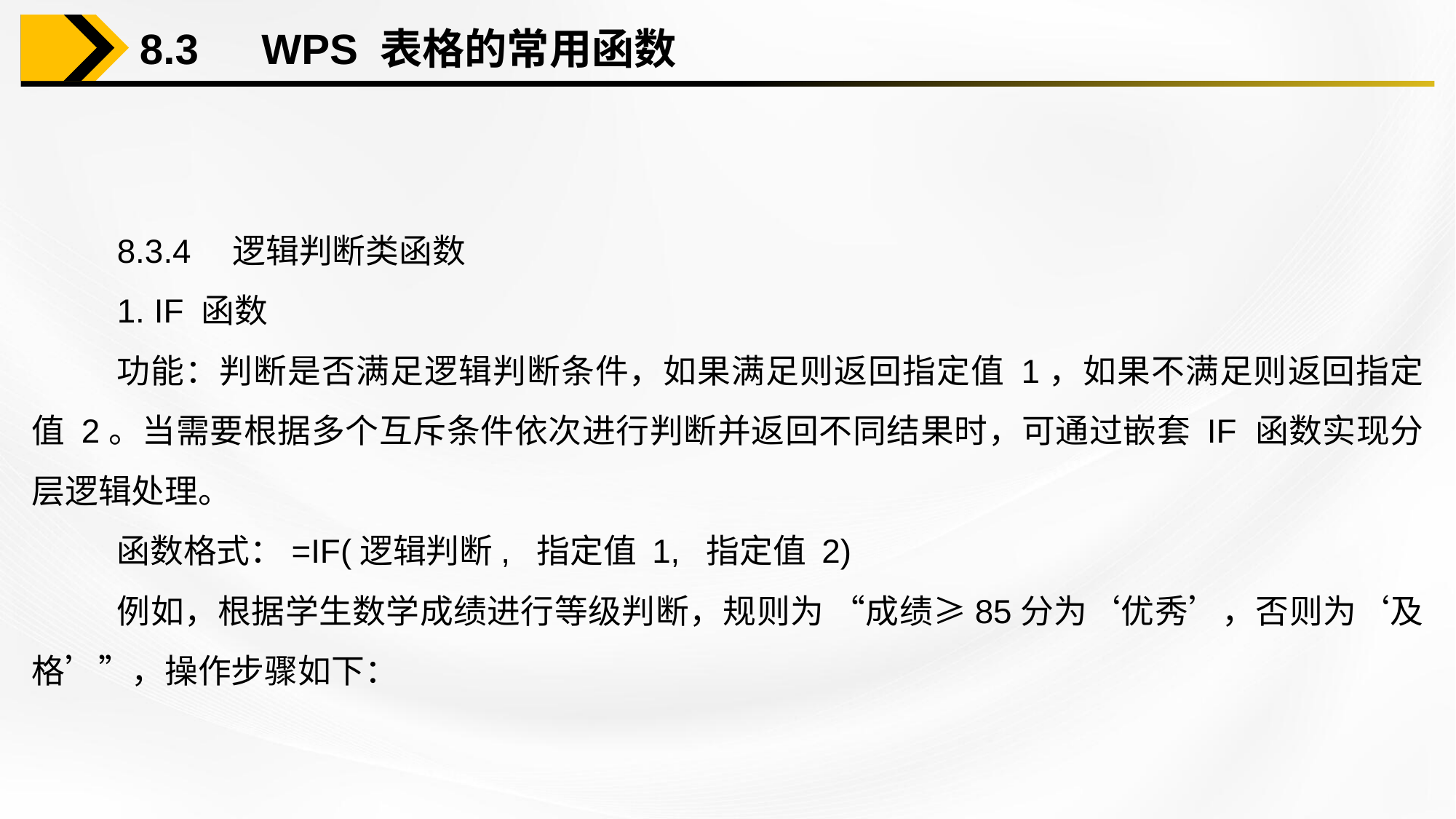

8.3　WPS 表格的常用函数
8.3.4　逻辑判断类函数
1. IF 函数
功能：判断是否满足逻辑判断条件，如果满足则返回指定值 1，如果不满足则返回指定值 2。当需要根据多个互斥条件依次进行判断并返回不同结果时，可通过嵌套 IF 函数实现分层逻辑处理。
函数格式：=IF(逻辑判断,  指定值 1,  指定值 2)
例如，根据学生数学成绩进行等级判断，规则为 “成绩≥85分为‘优秀’，否则为‘及格’”，操作步骤如下：